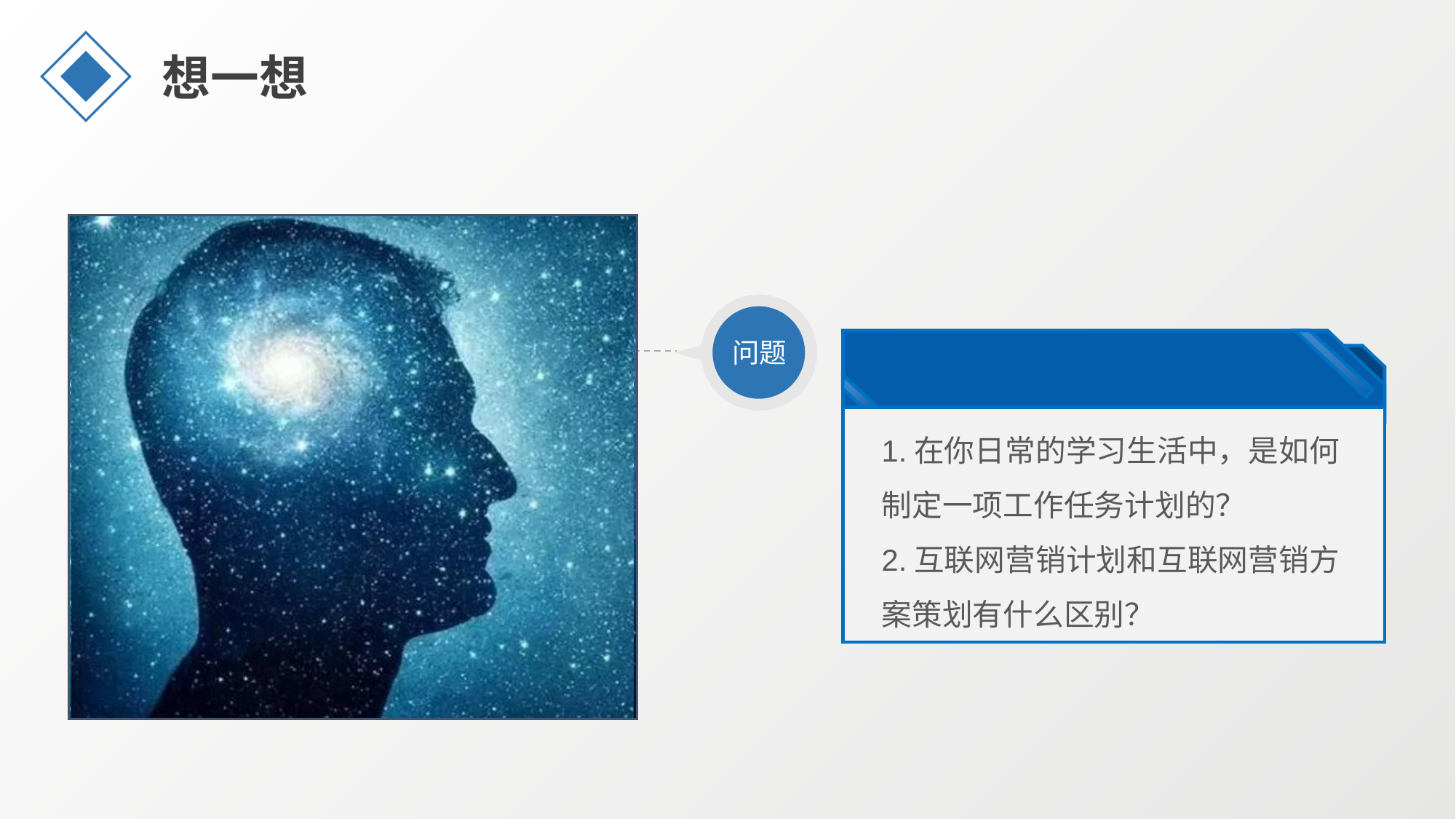

想一想

问题
1.在你日常的学习生活中，是如何制定一项工作任务计划的？
2.互联网营销计划和互联网营销方案策划有什么区别？